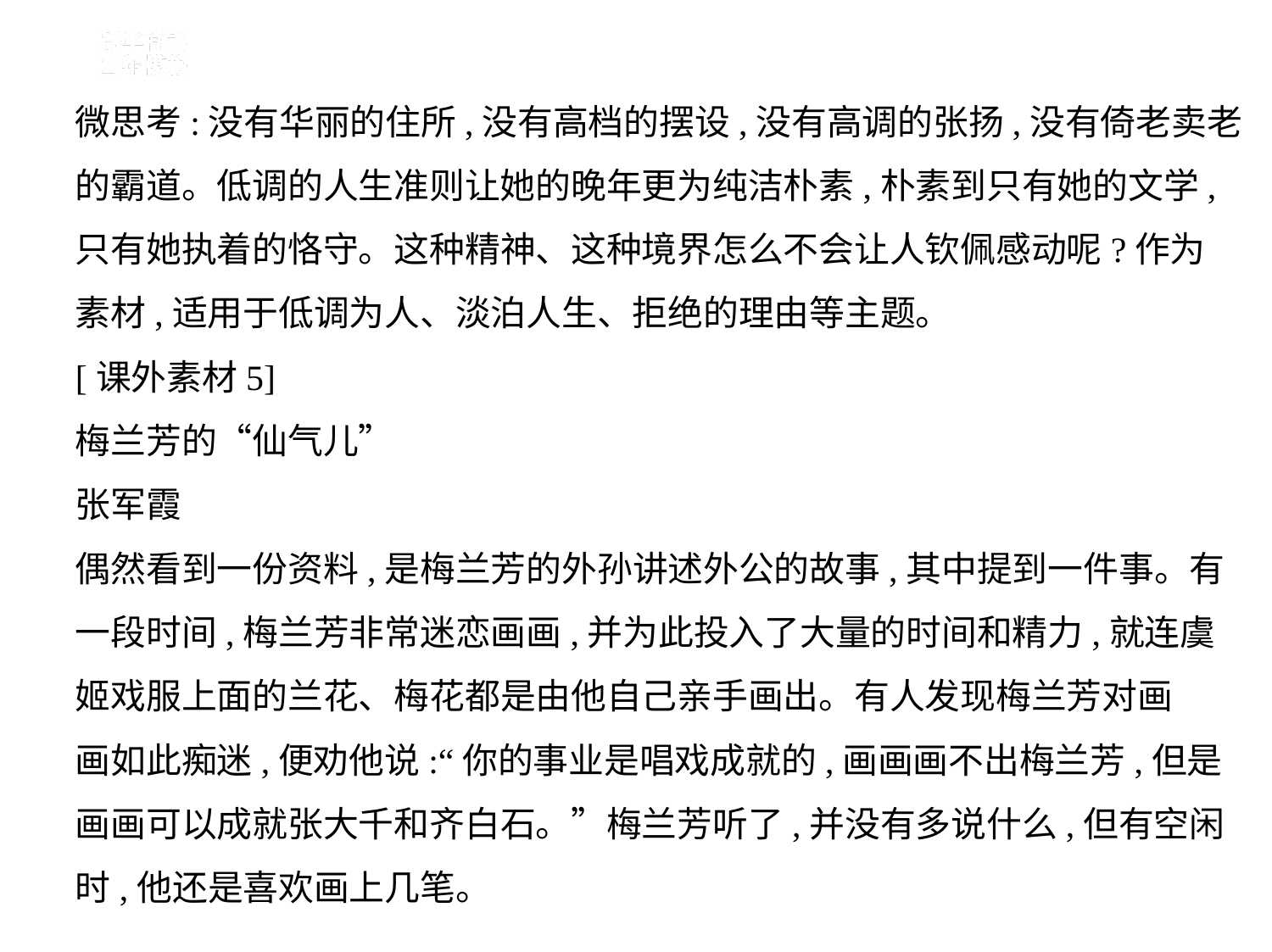

微思考:没有华丽的住所,没有高档的摆设,没有高调的张扬,没有倚老卖老
的霸道。低调的人生准则让她的晚年更为纯洁朴素,朴素到只有她的文学,
只有她执着的恪守。这种精神、这种境界怎么不会让人钦佩感动呢?作为
素材,适用于低调为人、淡泊人生、拒绝的理由等主题。
[课外素材5]
梅兰芳的“仙气儿”
张军霞
偶然看到一份资料,是梅兰芳的外孙讲述外公的故事,其中提到一件事。有
一段时间,梅兰芳非常迷恋画画,并为此投入了大量的时间和精力,就连虞
姬戏服上面的兰花、梅花都是由他自己亲手画出。有人发现梅兰芳对画
画如此痴迷,便劝他说:“你的事业是唱戏成就的,画画画不出梅兰芳,但是
画画可以成就张大千和齐白石。”梅兰芳听了,并没有多说什么,但有空闲
时,他还是喜欢画上几笔。